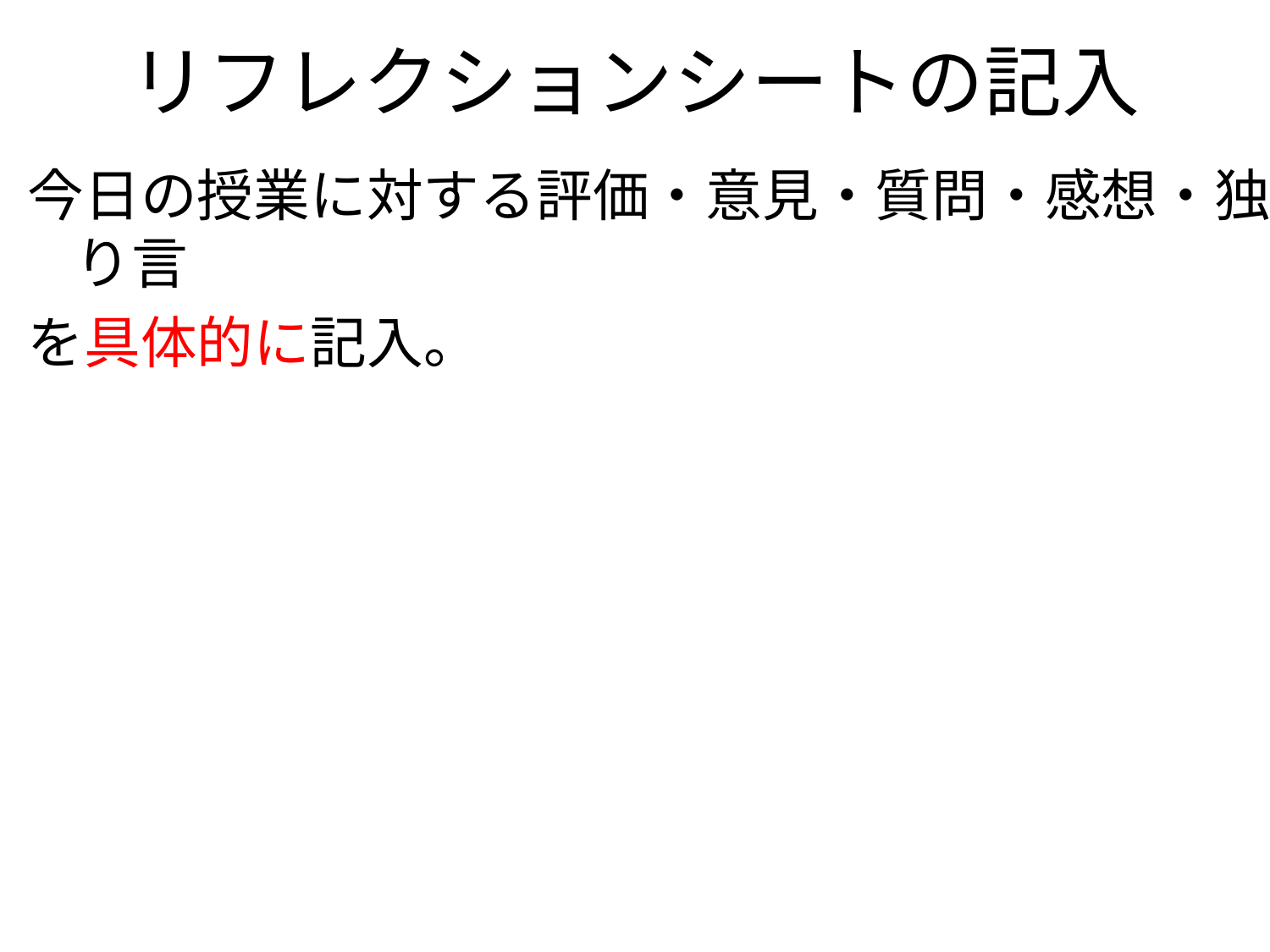

# リフレクションシートの記入
今日の授業に対する評価・意見・質問・感想・独り言
を具体的に記入。